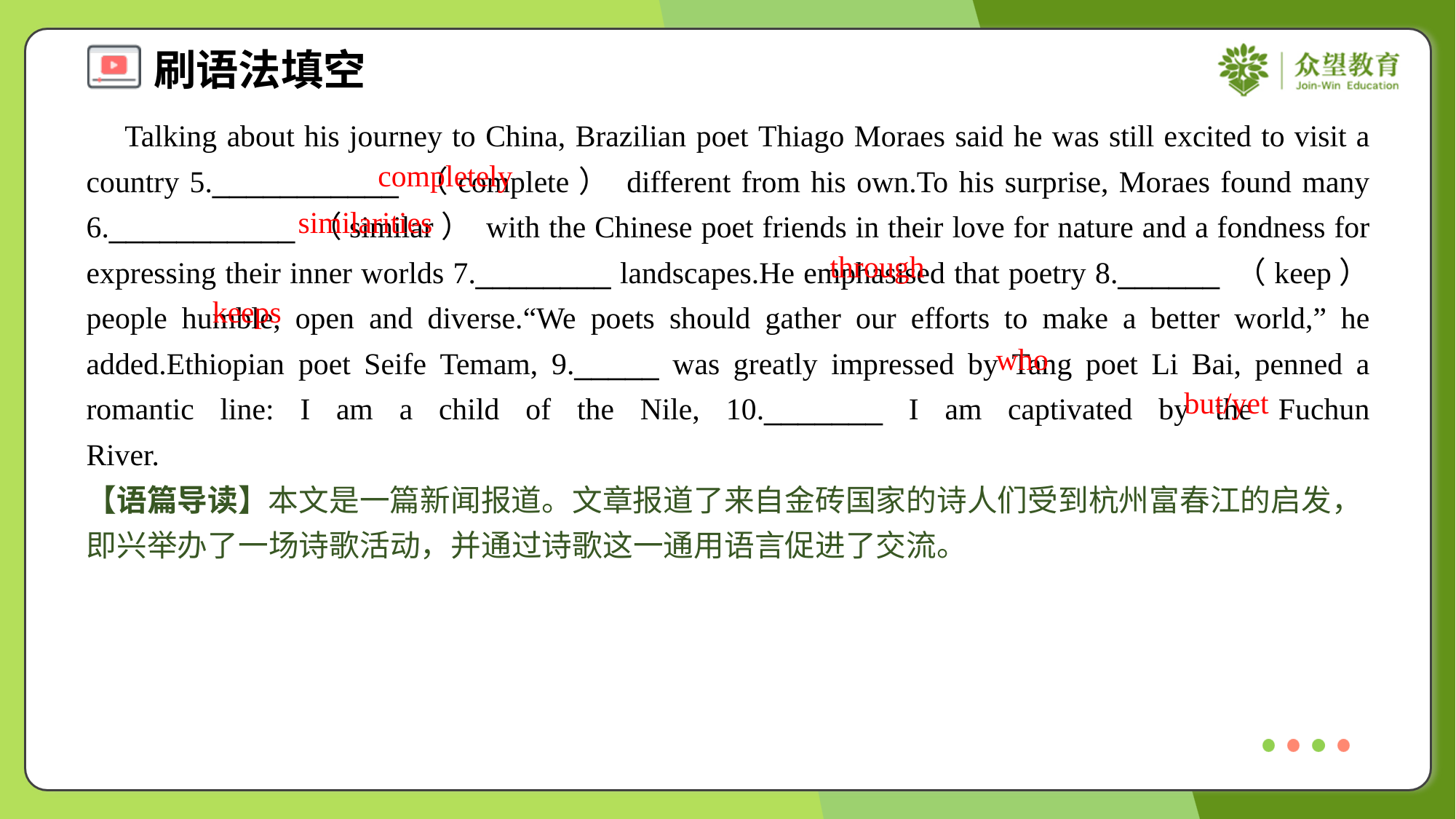

Talking about his journey to China, Brazilian poet Thiago Moraes said he was still excited to visit a country 5.___________ （complete） different from his own.To his surprise, Moraes found many 6.___________ （similar） with the Chinese poet friends in their love for nature and a fondness for expressing their inner worlds 7.________ landscapes.He emphasised that poetry 8.______ （keep） people humble, open and diverse.“We poets should gather our efforts to make a better world,” he added.Ethiopian poet Seife Temam, 9._____ was greatly impressed by Tang poet Li Bai, penned a romantic line: I am a child of the Nile, 10._______ I am captivated by the Fuchun River.#1.3
completely
similarities
through
keeps
who
but/yet
【语篇导读】本文是一篇新闻报道。文章报道了来自金砖国家的诗人们受到杭州富春江的启发，即兴举办了一场诗歌活动，并通过诗歌这一通用语言促进了交流。